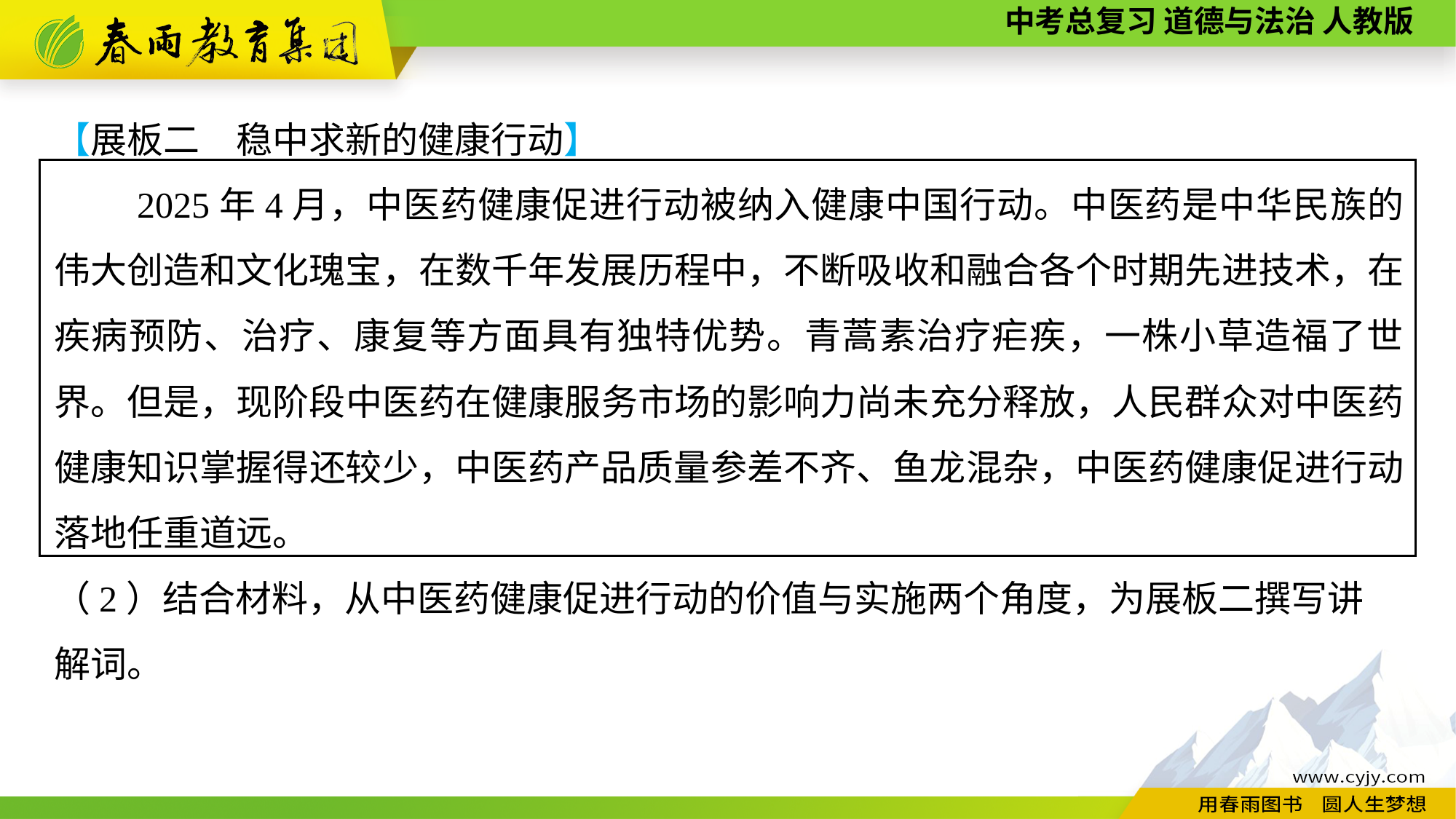

【展板二　稳中求新的健康行动】
　　2025年4月，中医药健康促进行动被纳入健康中国行动。中医药是中华民族的伟大创造和文化瑰宝，在数千年发展历程中，不断吸收和融合各个时期先进技术，在疾病预防、治疗、康复等方面具有独特优势。青蒿素治疗疟疾，一株小草造福了世界。但是，现阶段中医药在健康服务市场的影响力尚未充分释放，人民群众对中医药健康知识掌握得还较少，中医药产品质量参差不齐、鱼龙混杂，中医药健康促进行动落地任重道远。
（2）结合材料，从中医药健康促进行动的价值与实施两个角度，为展板二撰写讲
解词。